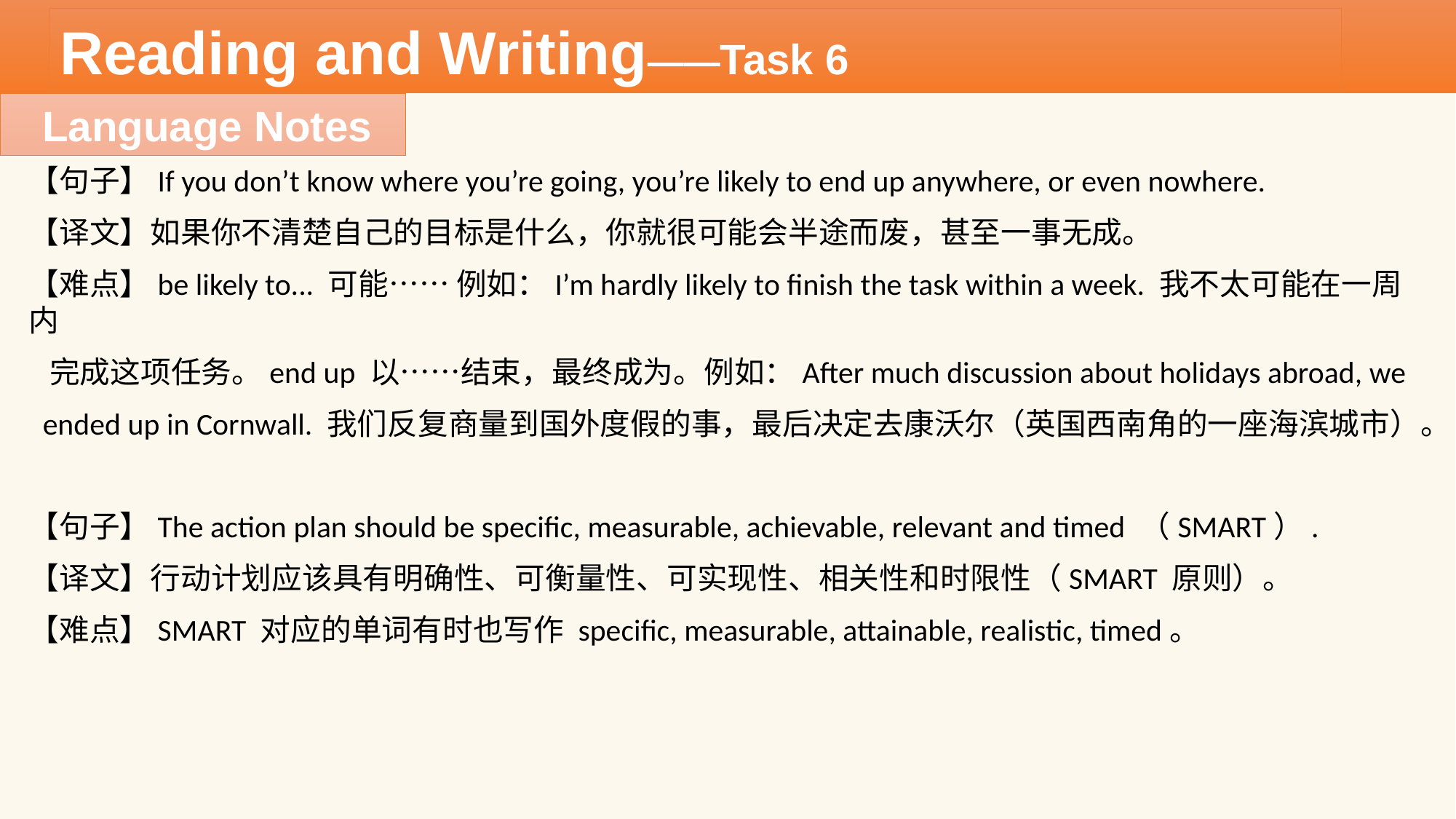

Reading and Writing——Task 6
Language Notes
【句子】If you don’t know where you’re going, you’re likely to end up anywhere, or even nowhere.
【译文】如果你不清楚自己的目标是什么，你就很可能会半途而废，甚至一事无成。
【难点】be likely to... 可能…… 例如：I’m hardly likely to finish the task within a week. 我不太可能在一周内
  完成这项任务。end up 以……结束，最终成为。例如：After much discussion about holidays abroad, we
  ended up in Cornwall. 我们反复商量到国外度假的事，最后决定去康沃尔（英国西南角的一座海滨城市）。

【句子】The action plan should be specific, measurable, achievable, relevant and timed （SMART）.
【译文】行动计划应该具有明确性、可衡量性、可实现性、相关性和时限性（SMART 原则）。
【难点】SMART 对应的单词有时也写作 specific, measurable, attainable, realistic, timed。